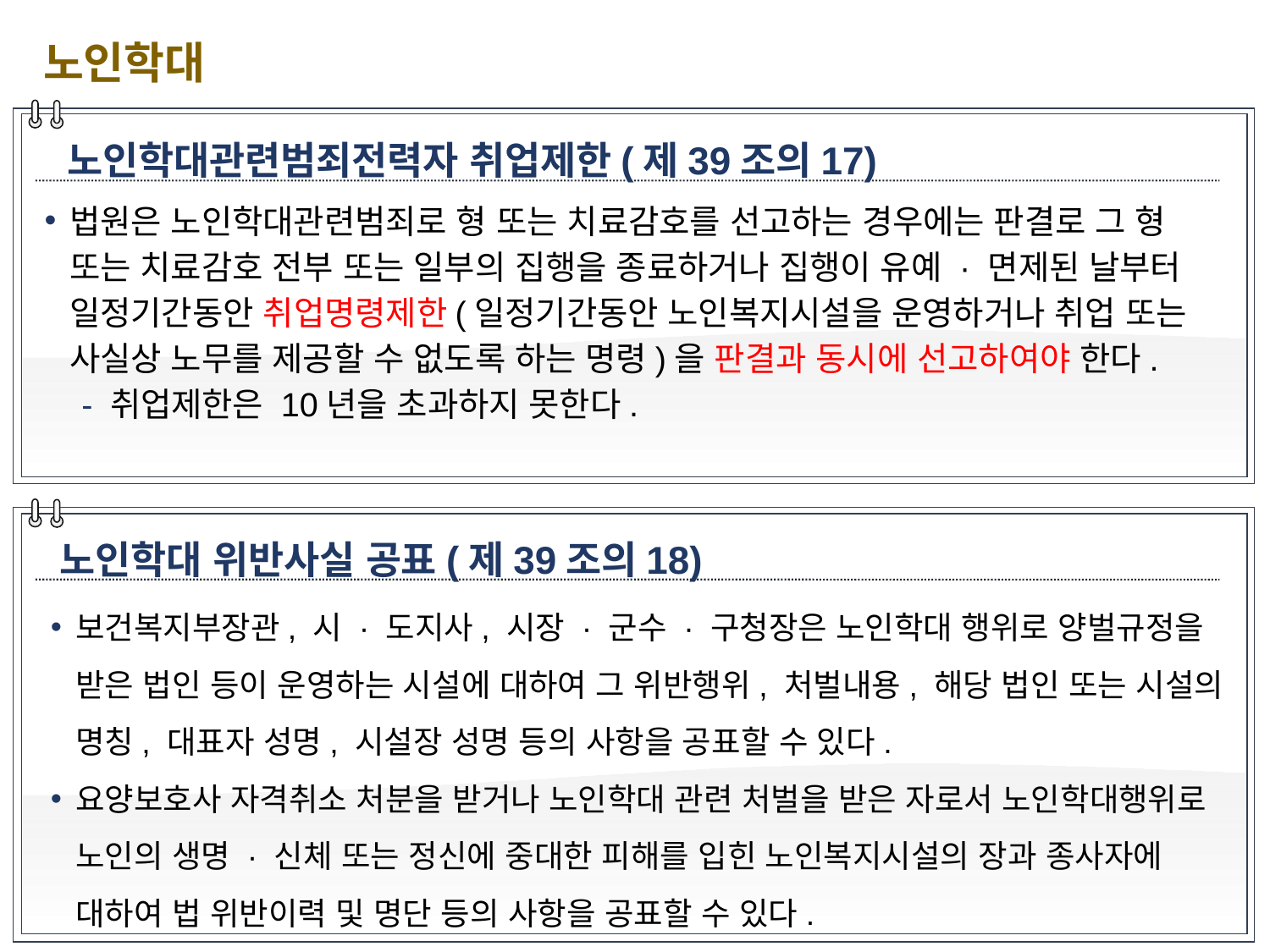

노인학대

노인학대관련범죄전력자 취업제한(제39조의17)

법원은 노인학대관련범죄로 형 또는 치료감호를 선고하는 경우에는 판결로 그 형 또는 치료감호 전부 또는 일부의 집행을 종료하거나 집행이 유예 · 면제된 날부터 일정기간동안 취업명령제한(일정기간동안 노인복지시설을 운영하거나 취업 또는 사실상 노무를 제공할 수 없도록 하는 명령)을 판결과 동시에 선고하여야 한다.
    - 취업제한은 10년을 초과하지 못한다.

노인학대 위반사실 공표(제39조의18)

보건복지부장관, 시 · 도지사, 시장 · 군수 · 구청장은 노인학대 행위로 양벌규정을 받은 법인 등이 운영하는 시설에 대하여 그 위반행위, 처벌내용, 해당 법인 또는 시설의 명칭, 대표자 성명, 시설장 성명 등의 사항을 공표할 수 있다.
요양보호사 자격취소 처분을 받거나 노인학대 관련 처벌을 받은 자로서 노인학대행위로 노인의 생명 · 신체 또는 정신에 중대한 피해를 입힌 노인복지시설의 장과 종사자에 대하여 법 위반이력 및 명단 등의 사항을 공표할 수 있다.